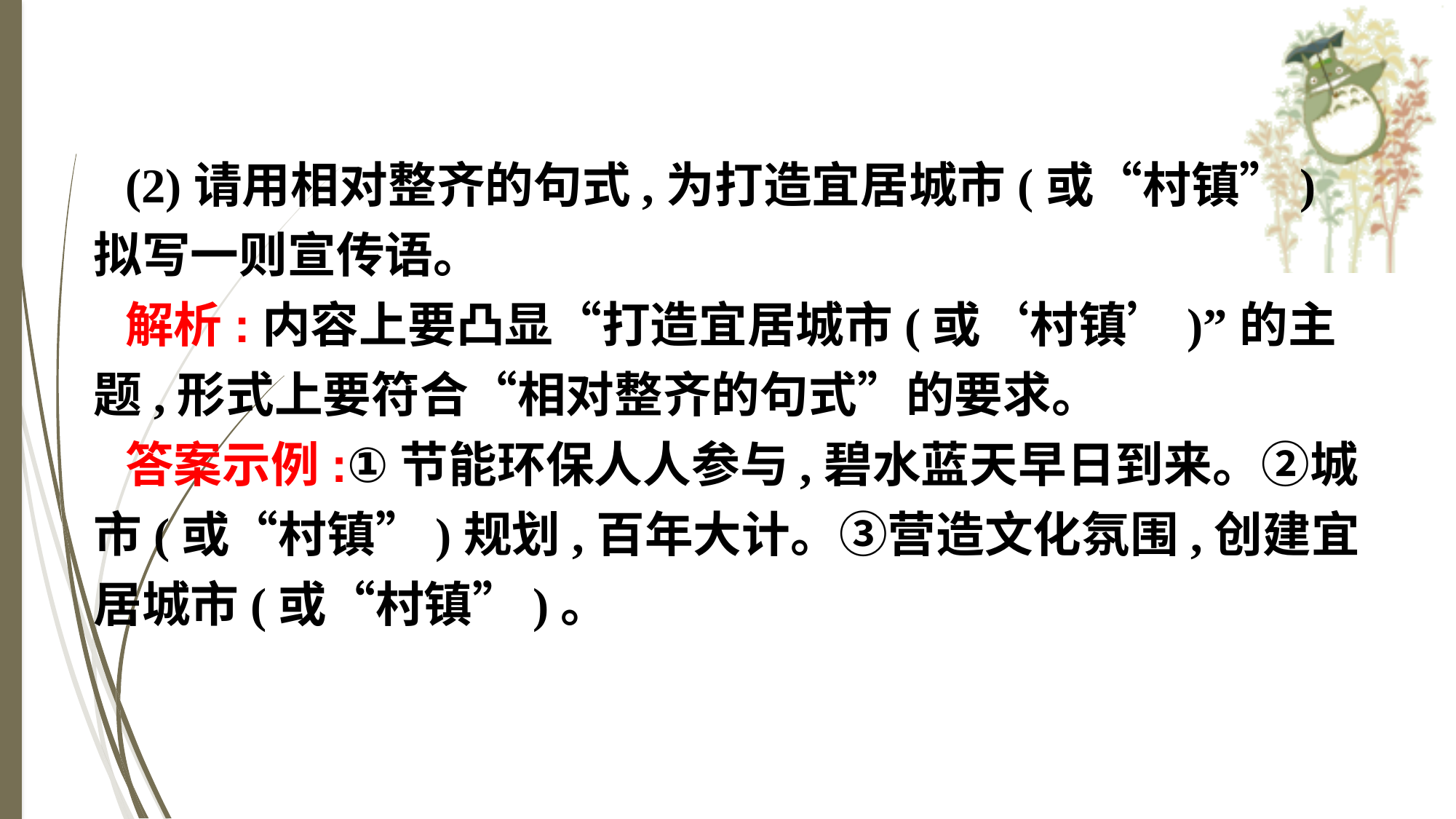

(2)请用相对整齐的句式,为打造宜居城市(或“村镇”)拟写一则宣传语。
解析:内容上要凸显“打造宜居城市(或‘村镇’)”的主题,形式上要符合“相对整齐的句式”的要求。
答案示例:①节能环保人人参与,碧水蓝天早日到来。②城市(或“村镇”)规划,百年大计。③营造文化氛围,创建宜居城市(或“村镇”)。